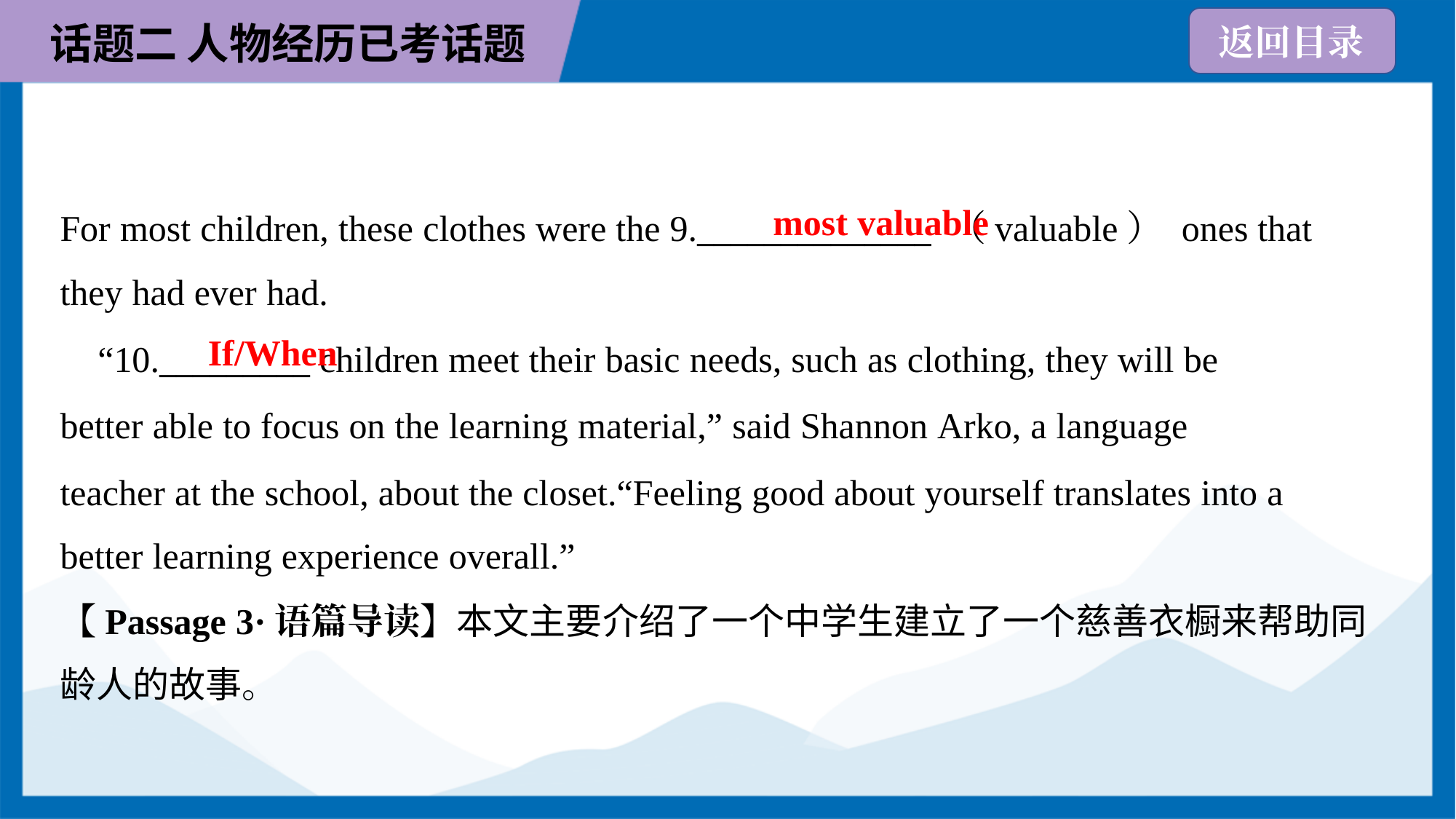

most valuable

For most children, these clothes were the 9.______________ （valuable） ones that
they had ever had.
If/When
    “10._________ children meet their basic needs, such as clothing, they will be
better able to focus on the learning material,” said Shannon Arko, a language
teacher at the school, about the closet.“Feeling good about yourself translates into a
better learning experience overall.”
【Passage 3·语篇导读】本文主要介绍了一个中学生建立了一个慈善衣橱来帮助同
龄人的故事。